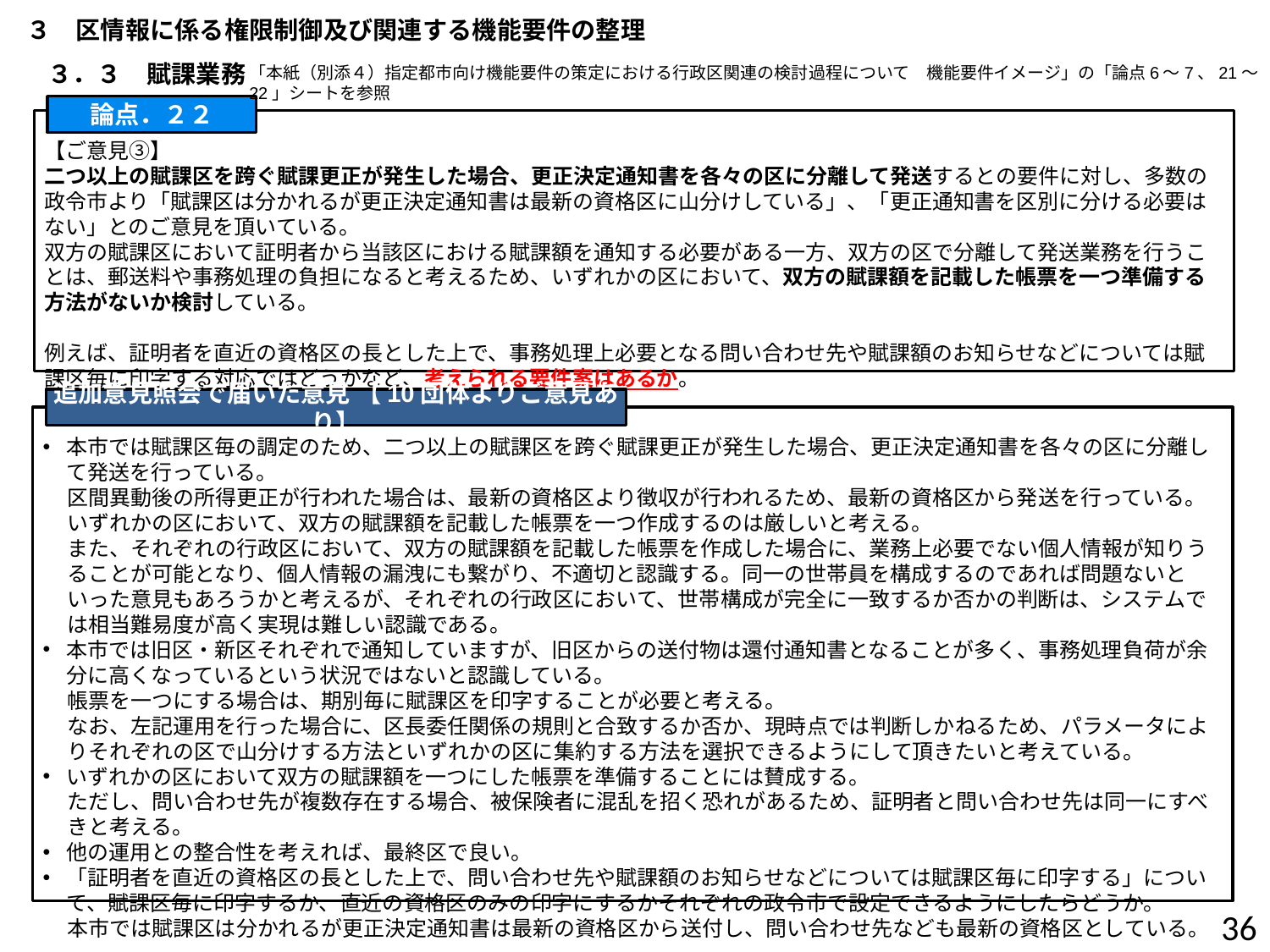

３　区情報に係る権限制御及び関連する機能要件の整理
３．３　賦課業務
「本紙（別添４）指定都市向け機能要件の策定における行政区関連の検討過程について　機能要件イメージ」の「論点6～7、21～22」シートを参照
論点．２２

【ご意見③】
二つ以上の賦課区を跨ぐ賦課更正が発生した場合、更正決定通知書を各々の区に分離して発送するとの要件に対し、多数の政令市より「賦課区は分かれるが更正決定通知書は最新の資格区に山分けしている」、「更正通知書を区別に分ける必要はない」とのご意見を頂いている。
双方の賦課区において証明者から当該区における賦課額を通知する必要がある一方、双方の区で分離して発送業務を行うことは、郵送料や事務処理の負担になると考えるため、いずれかの区において、双方の賦課額を記載した帳票を一つ準備する方法がないか検討している。

例えば、証明者を直近の資格区の長とした上で、事務処理上必要となる問い合わせ先や賦課額のお知らせなどについては賦課区毎に印字する対応ではどうかなど、考えられる要件案はあるか。
追加意見照会で届いた意見 【10団体よりご意見あり】

本市では賦課区毎の調定のため、二つ以上の賦課区を跨ぐ賦課更正が発生した場合、更正決定通知書を各々の区に分離して発送を行っている。
区間異動後の所得更正が行われた場合は、最新の資格区より徴収が行われるため、最新の資格区から発送を行っている。
いずれかの区において、双方の賦課額を記載した帳票を一つ作成するのは厳しいと考える。
また、それぞれの行政区において、双方の賦課額を記載した帳票を作成した場合に、業務上必要でない個人情報が知りうることが可能となり、個人情報の漏洩にも繋がり、不適切と認識する。同一の世帯員を構成するのであれば問題ないといった意見もあろうかと考えるが、それぞれの行政区において、世帯構成が完全に一致するか否かの判断は、システムでは相当難易度が高く実現は難しい認識である。
本市では旧区・新区それぞれで通知していますが、旧区からの送付物は還付通知書となることが多く、事務処理負荷が余分に高くなっているという状況ではないと認識している。
帳票を一つにする場合は、期別毎に賦課区を印字することが必要と考える。
なお、左記運用を行った場合に、区長委任関係の規則と合致するか否か、現時点では判断しかねるため、パラメータによりそれぞれの区で山分けする方法といずれかの区に集約する方法を選択できるようにして頂きたいと考えている。
いずれかの区において双方の賦課額を一つにした帳票を準備することには賛成する。
ただし、問い合わせ先が複数存在する場合、被保険者に混乱を招く恐れがあるため、証明者と問い合わせ先は同一にすべきと考える。
他の運用との整合性を考えれば、最終区で良い。
「証明者を直近の資格区の長とした上で、問い合わせ先や賦課額のお知らせなどについては賦課区毎に印字する」について、賦課区毎に印字するか、直近の資格区のみの印字にするかそれぞれの政令市で設定できるようにしたらどうか。
本市では賦課区は分かれるが更正決定通知書は最新の資格区から送付し、問い合わせ先なども最新の資格区としている。
36